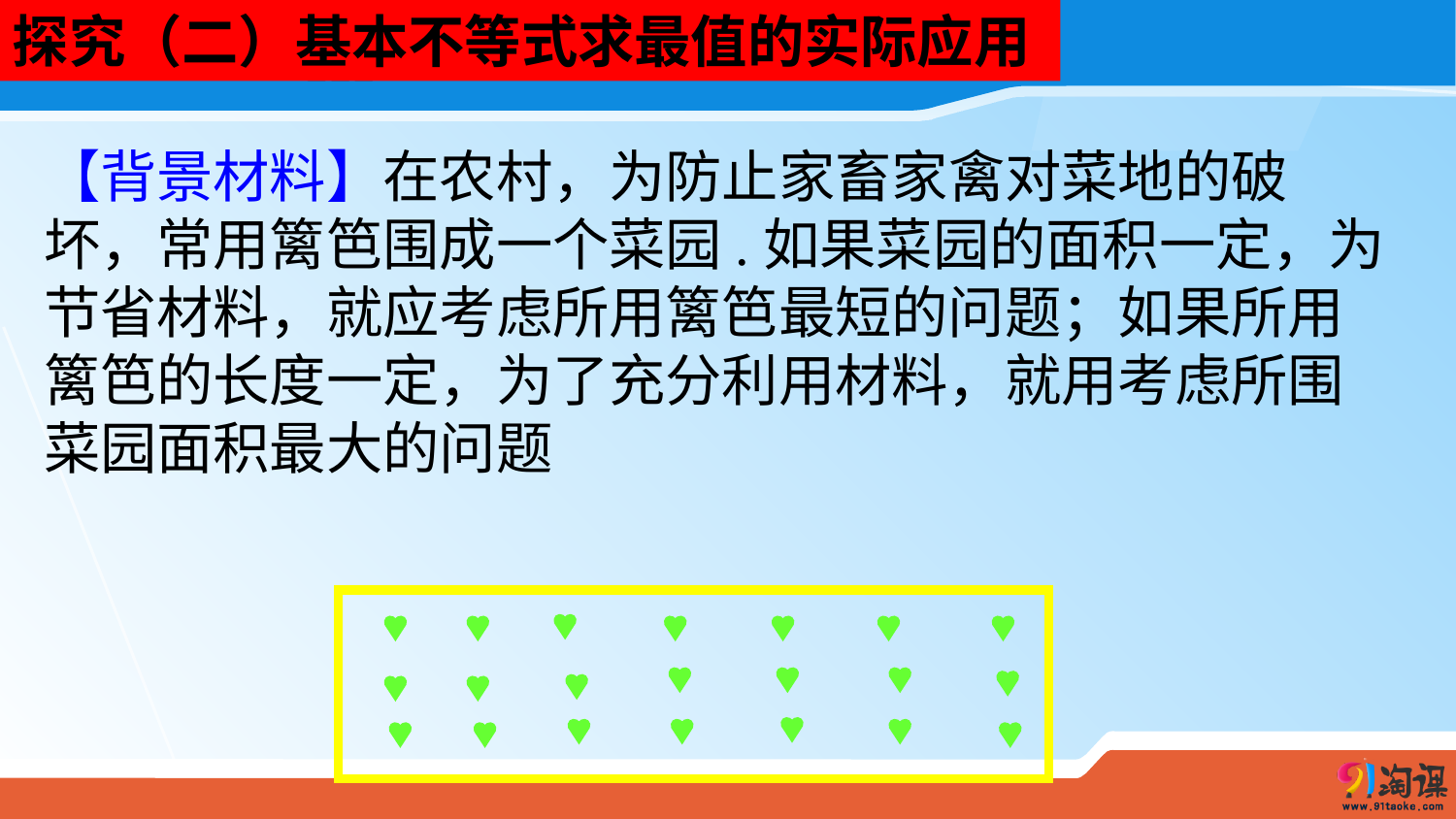

探究（二）基本不等式求最值的实际应用
【背景材料】在农村，为防止家畜家禽对菜地的破坏，常用篱笆围成一个菜园.如果菜园的面积一定，为节省材料，就应考虑所用篱笆最短的问题；如果所用篱笆的长度一定，为了充分利用材料，就用考虑所围菜园面积最大的问题